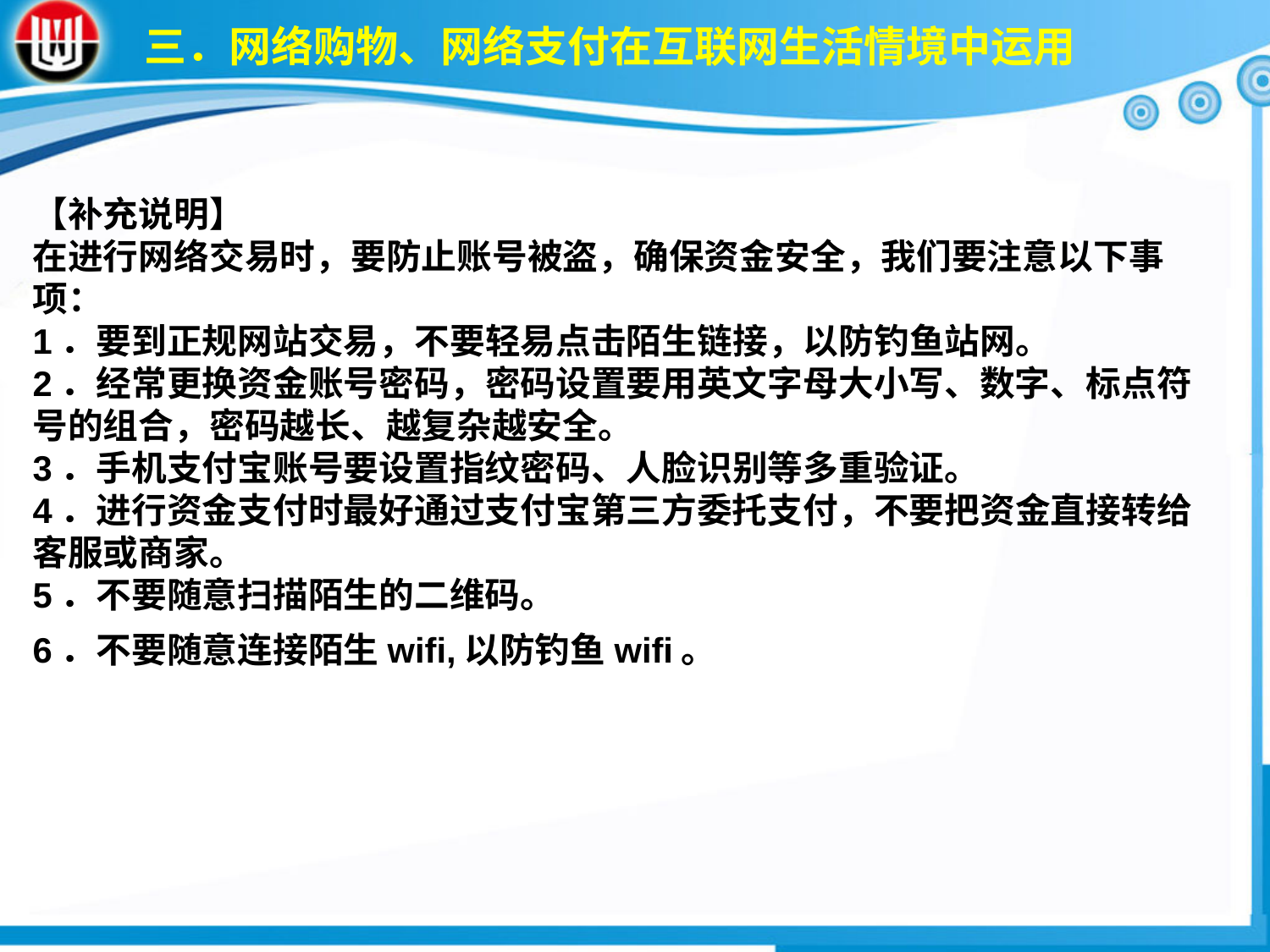

三．网络购物、网络支付在互联网生活情境中运用

【补充说明】在进行网络交易时，要防止账号被盗，确保资金安全，我们要注意以下事项：1．要到正规网站交易，不要轻易点击陌生链接，以防钓鱼站网。2．经常更换资金账号密码，密码设置要用英文字母大小写、数字、标点符号的组合，密码越长、越复杂越安全。3．手机支付宝账号要设置指纹密码、人脸识别等多重验证。4．进行资金支付时最好通过支付宝第三方委托支付，不要把资金直接转给客服或商家。5．不要随意扫描陌生的二维码。6．不要随意连接陌生wifi,以防钓鱼wifi。